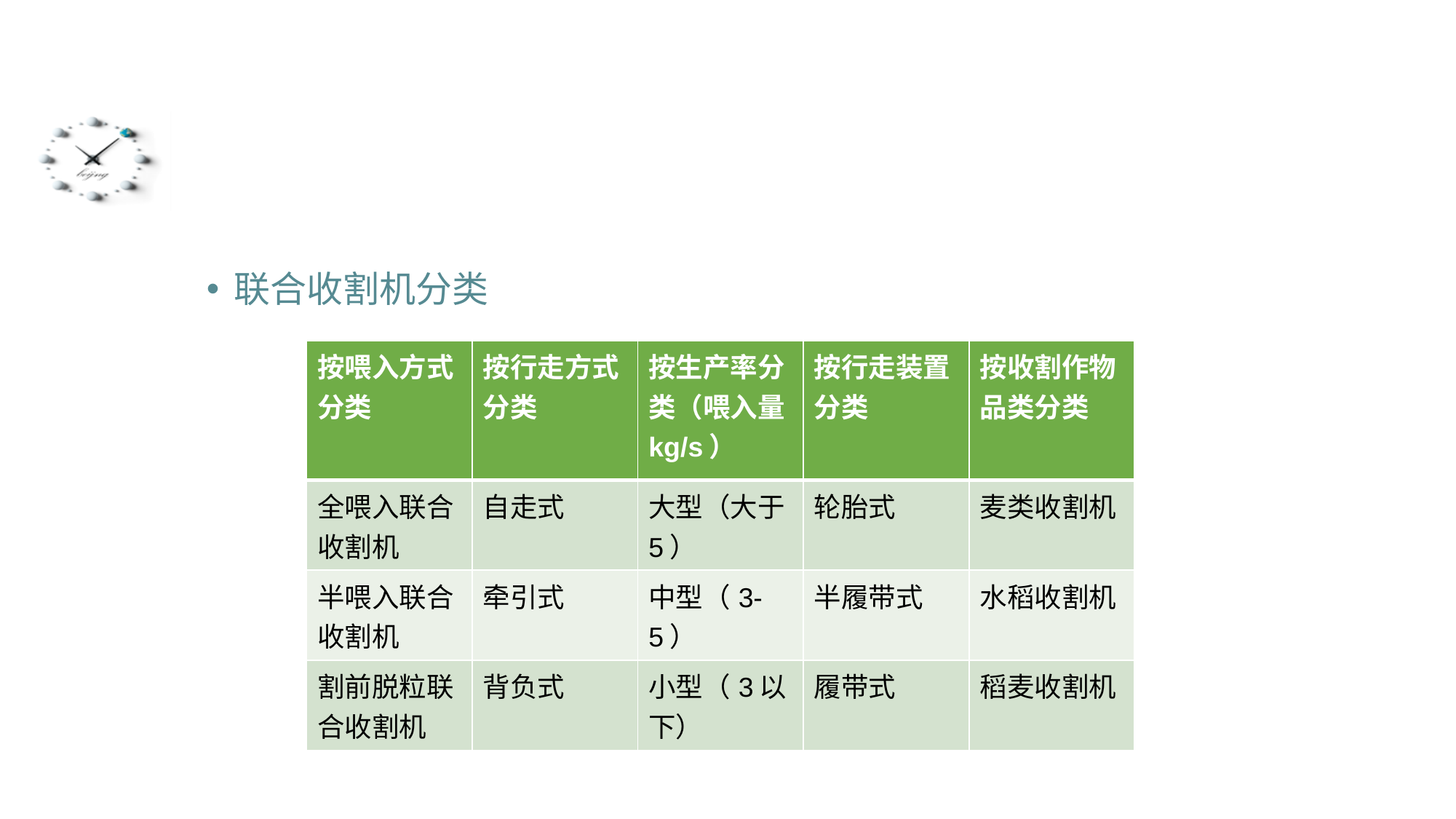

#
联合收割机分类

| 按喂入方式分类 | 按行走方式分类 | 按生产率分类（喂入量kg/s） | 按行走装置分类 | 按收割作物品类分类 |
| --- | --- | --- | --- | --- |
| 全喂入联合收割机 | 自走式 | 大型（大于5） | 轮胎式 | 麦类收割机 |
| 半喂入联合收割机 | 牵引式 | 中型（3-5） | 半履带式 | 水稻收割机 |
| 割前脱粒联合收割机 | 背负式 | 小型（3以下） | 履带式 | 稻麦收割机 |